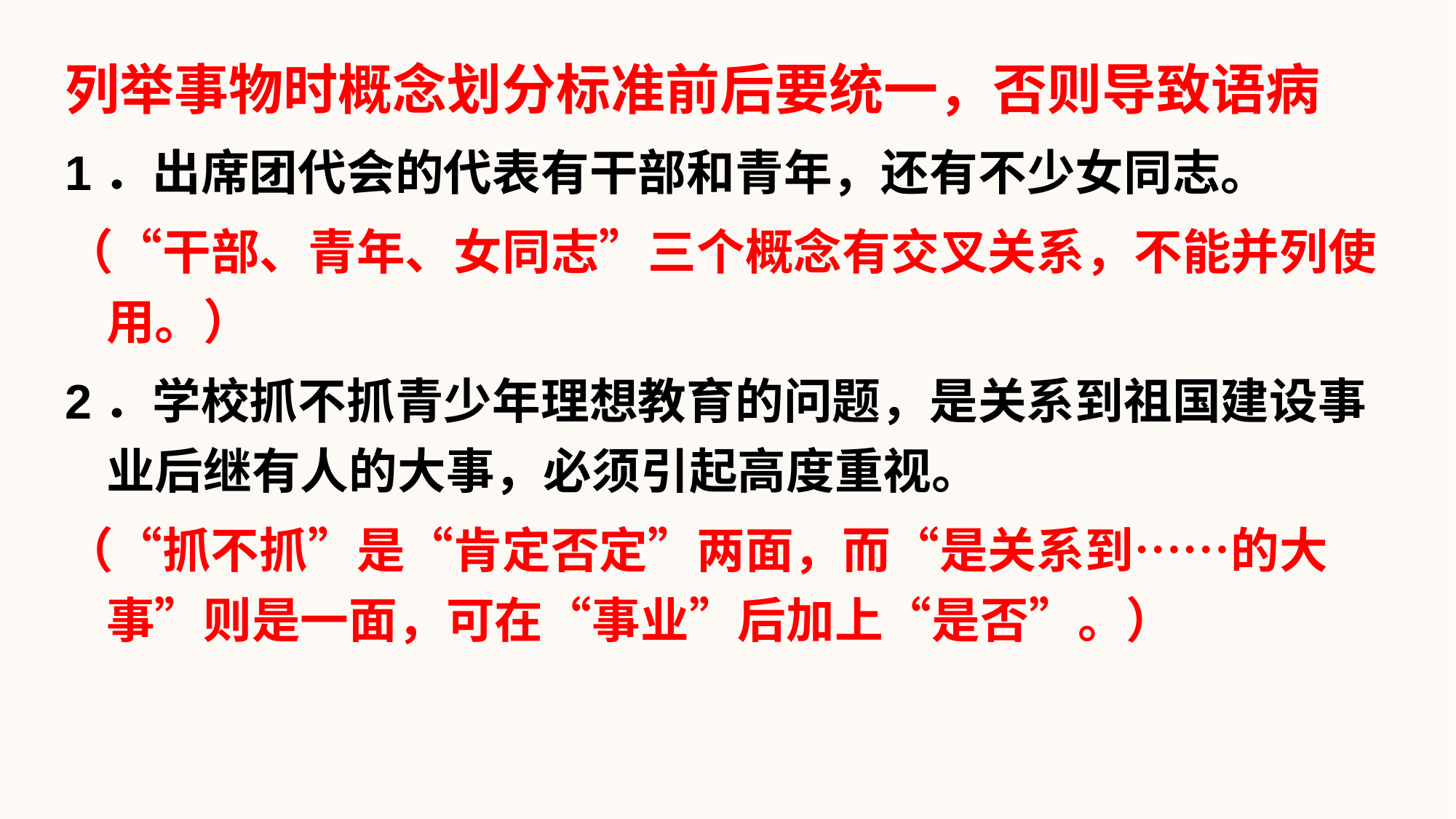

列举事物时概念划分标准前后要统一，否则导致语病
1．出席团代会的代表有干部和青年，还有不少女同志。
（“干部、青年、女同志”三个概念有交叉关系，不能并列使用。）
2．学校抓不抓青少年理想教育的问题，是关系到祖国建设事业后继有人的大事，必须引起高度重视。
（“抓不抓”是“肯定否定”两面，而“是关系到……的大事”则是一面，可在“事业”后加上“是否”。）